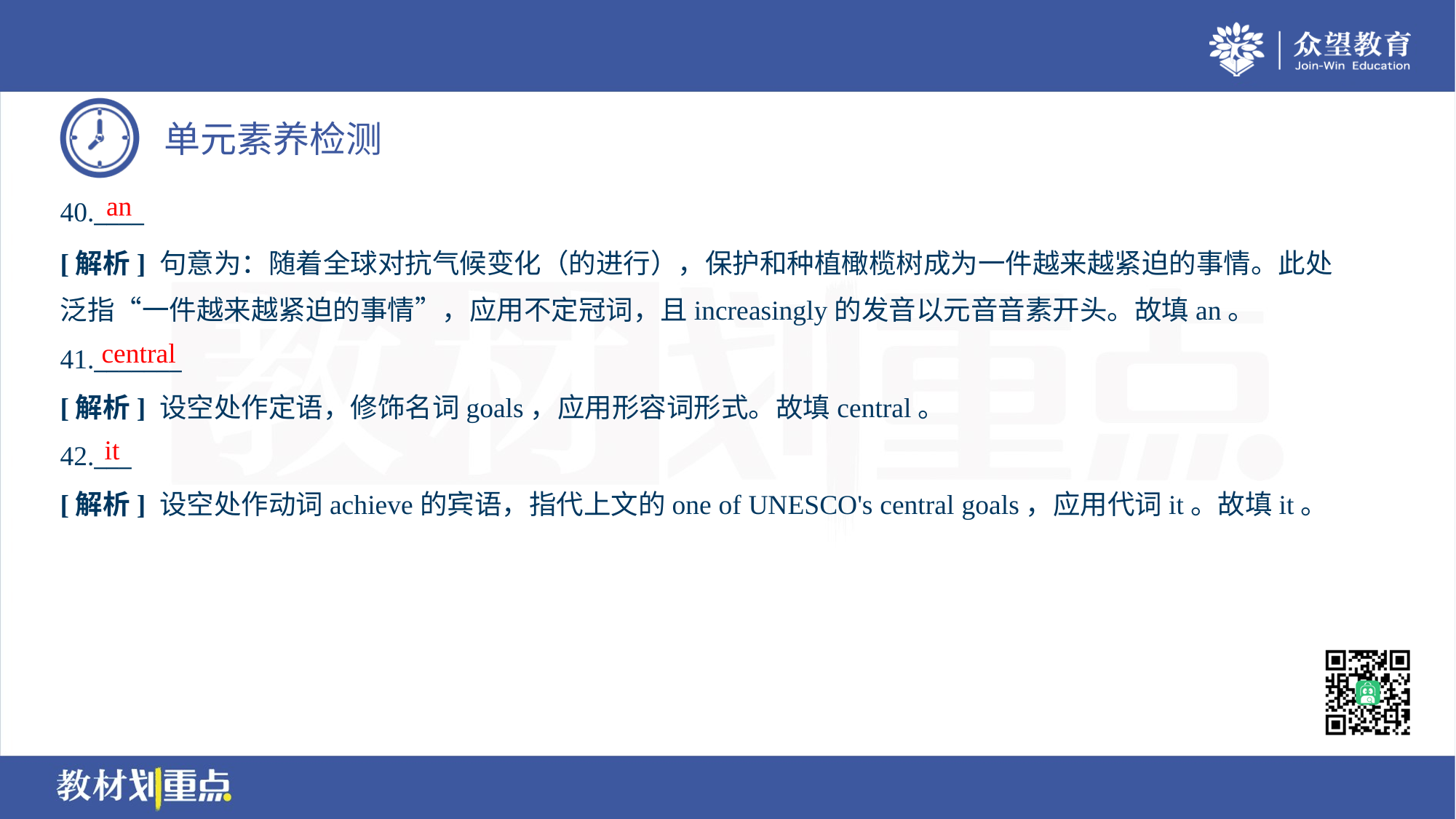

an
40.____
[解析] 句意为：随着全球对抗气候变化（的进行），保护和种植橄榄树成为一件越来越紧迫的事情。此处
泛指“一件越来越紧迫的事情”，应用不定冠词，且increasingly的发音以元音音素开头。故填an。
central
41._______
[解析] 设空处作定语，修饰名词goals，应用形容词形式。故填central。
it
42.___
[解析] 设空处作动词achieve的宾语，指代上文的one of UNESCO's central goals，应用代词it。故填it。